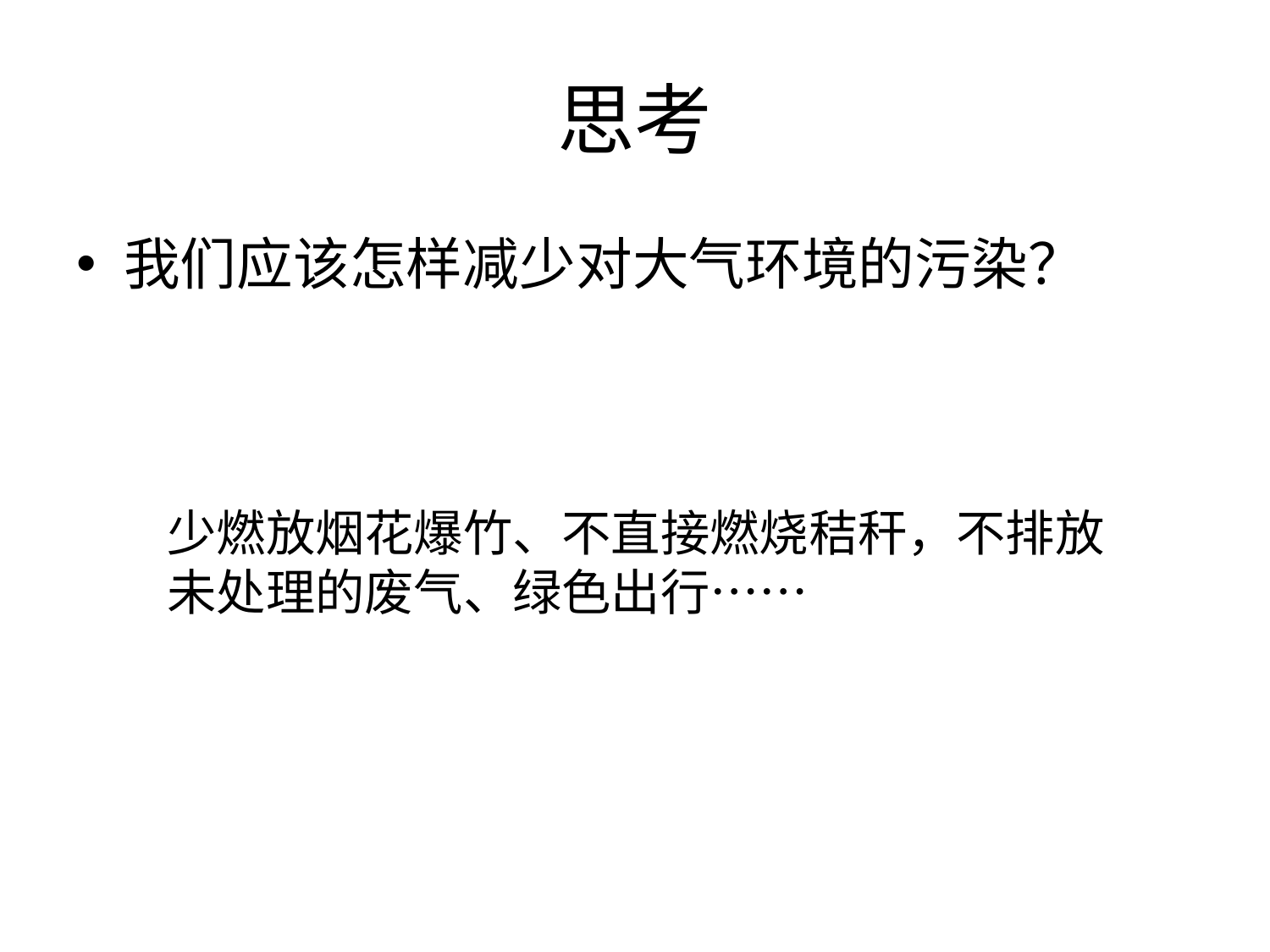

# 思考
我们应该怎样减少对大气环境的污染？
少燃放烟花爆竹、不直接燃烧秸秆，不排放未处理的废气、绿色出行……